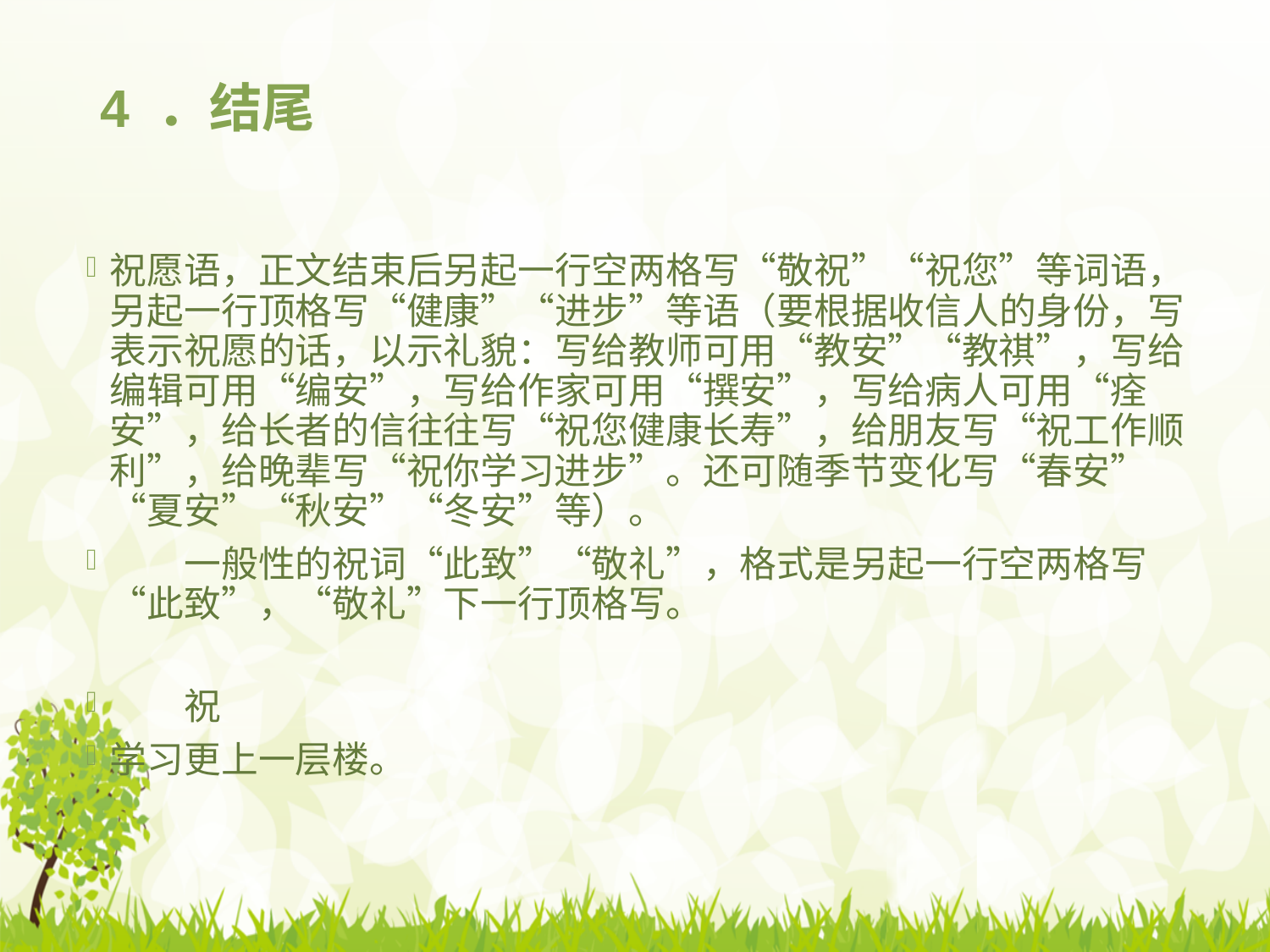

# 4 ．结尾
祝愿语，正文结束后另起一行空两格写“敬祝”“祝您”等词语，另起一行顶格写“健康”“进步”等语（要根据收信人的身份，写表示祝愿的话，以示礼貌：写给教师可用“教安”“教祺”，写给编辑可用“编安”，写给作家可用“撰安”，写给病人可用“痊安”，给长者的信往往写“祝您健康长寿”，给朋友写“祝工作顺利”，给晚辈写“祝你学习进步”。还可随季节变化写“春安”“夏安”“秋安”“冬安”等）。
　　一般性的祝词“此致”“敬礼”，格式是另起一行空两格写“此致”，“敬礼”下一行顶格写。

　　祝
学习更上一层楼。